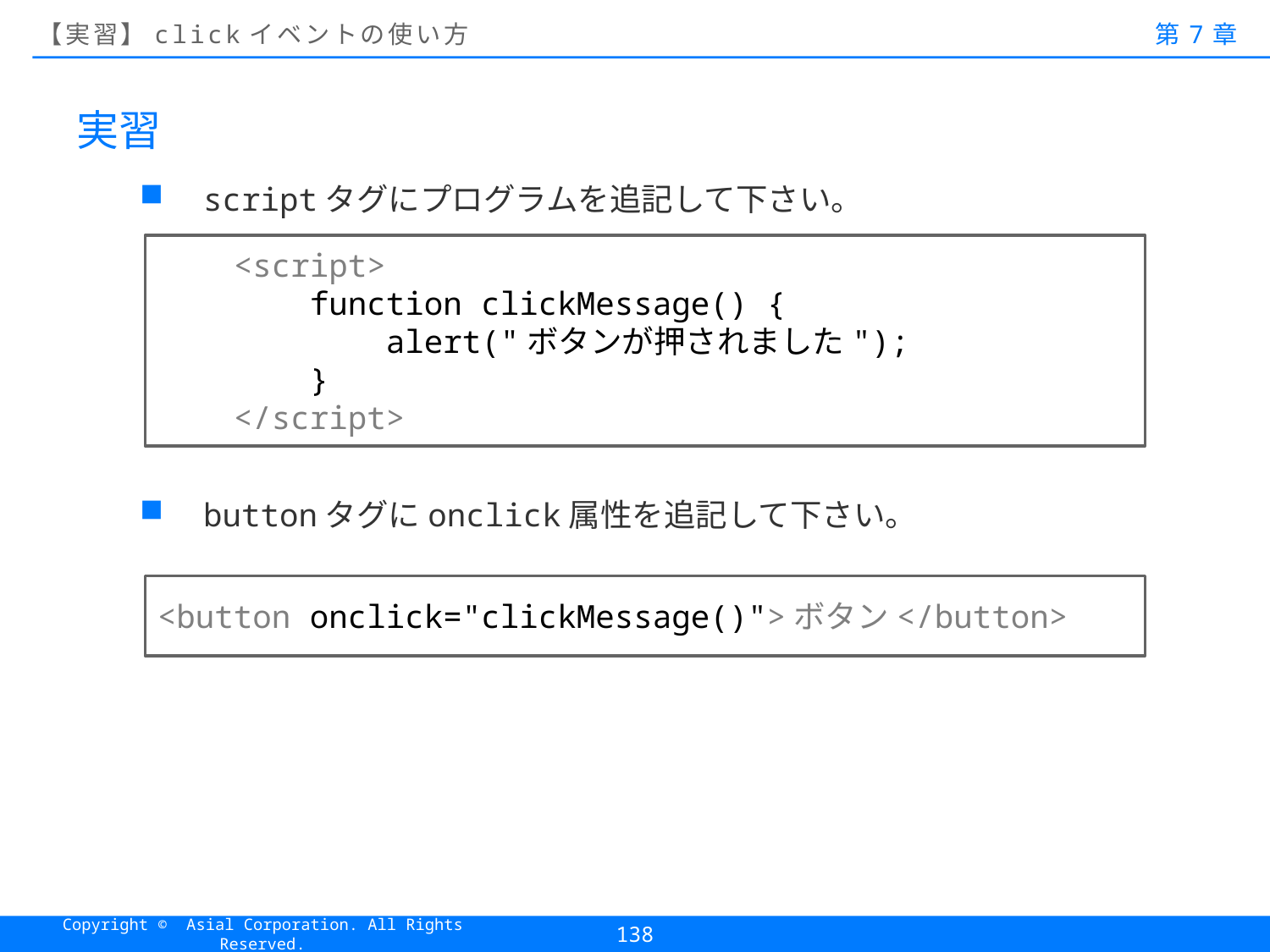

# 【実習】clickイベントの使い方
第7章
実習
scriptタグにプログラムを追記して下さい。

buttonタグにonclick属性を追記して下さい。

    <script>
        function clickMessage() {
            alert("ボタンが押されました");
        }
    </script>
<button onclick="clickMessage()">ボタン</button>
138